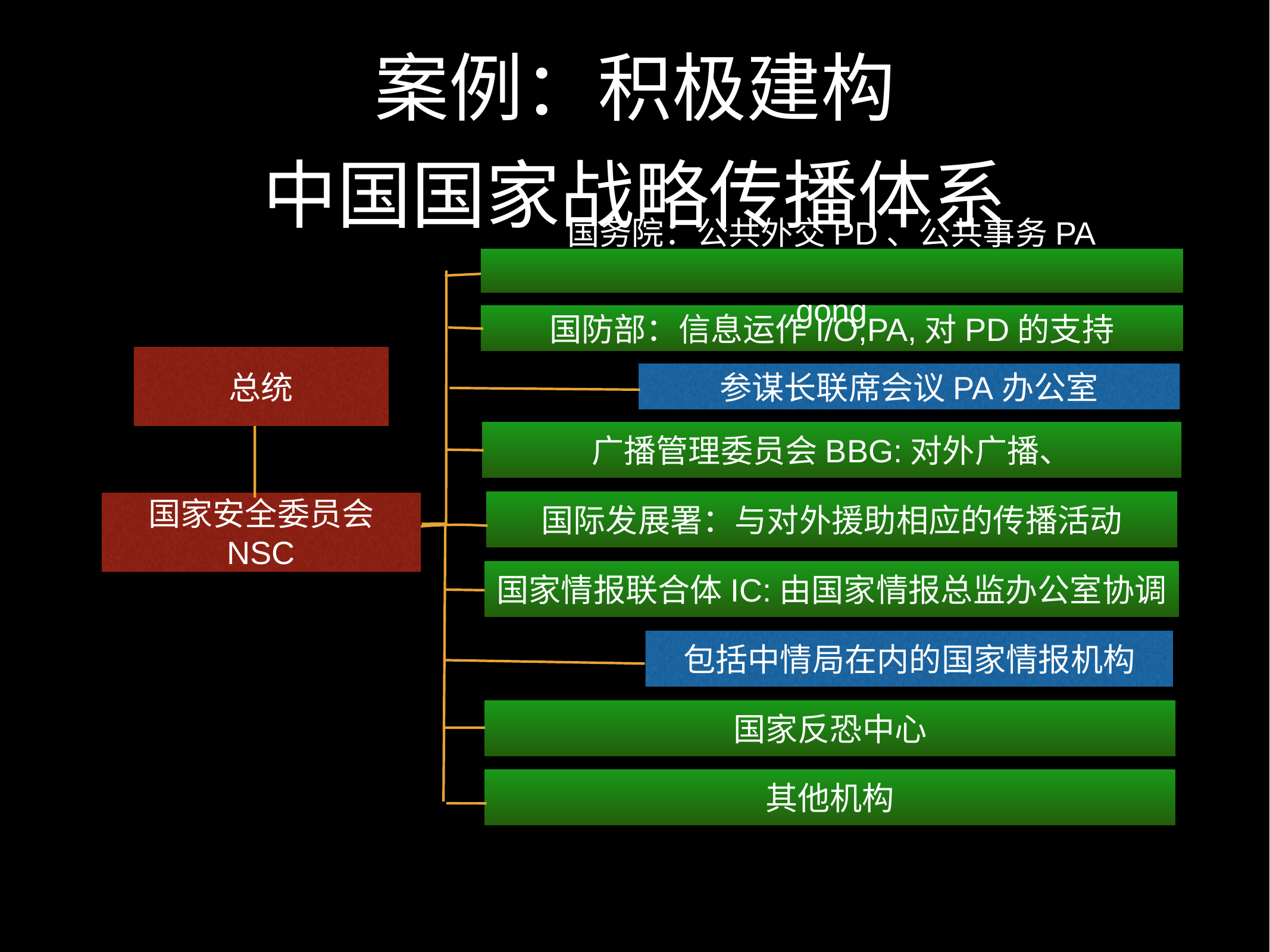

# 案例：积极建构
中国国家战略传播体系
国务院：公共外交PD、公共事务PA

gong

国防部：信息运作I/O,PA,对PD的支持

总统
参谋长联席会议PA办公室

广播管理委员会BBG:对外广播、

国际发展署：与对外援助相应的传播活动
国家安全委员会 NSC

国家情报联合体IC:由国家情报总监办公室协调

包括中情局在内的国家情报机构

国家反恐中心

其他机构